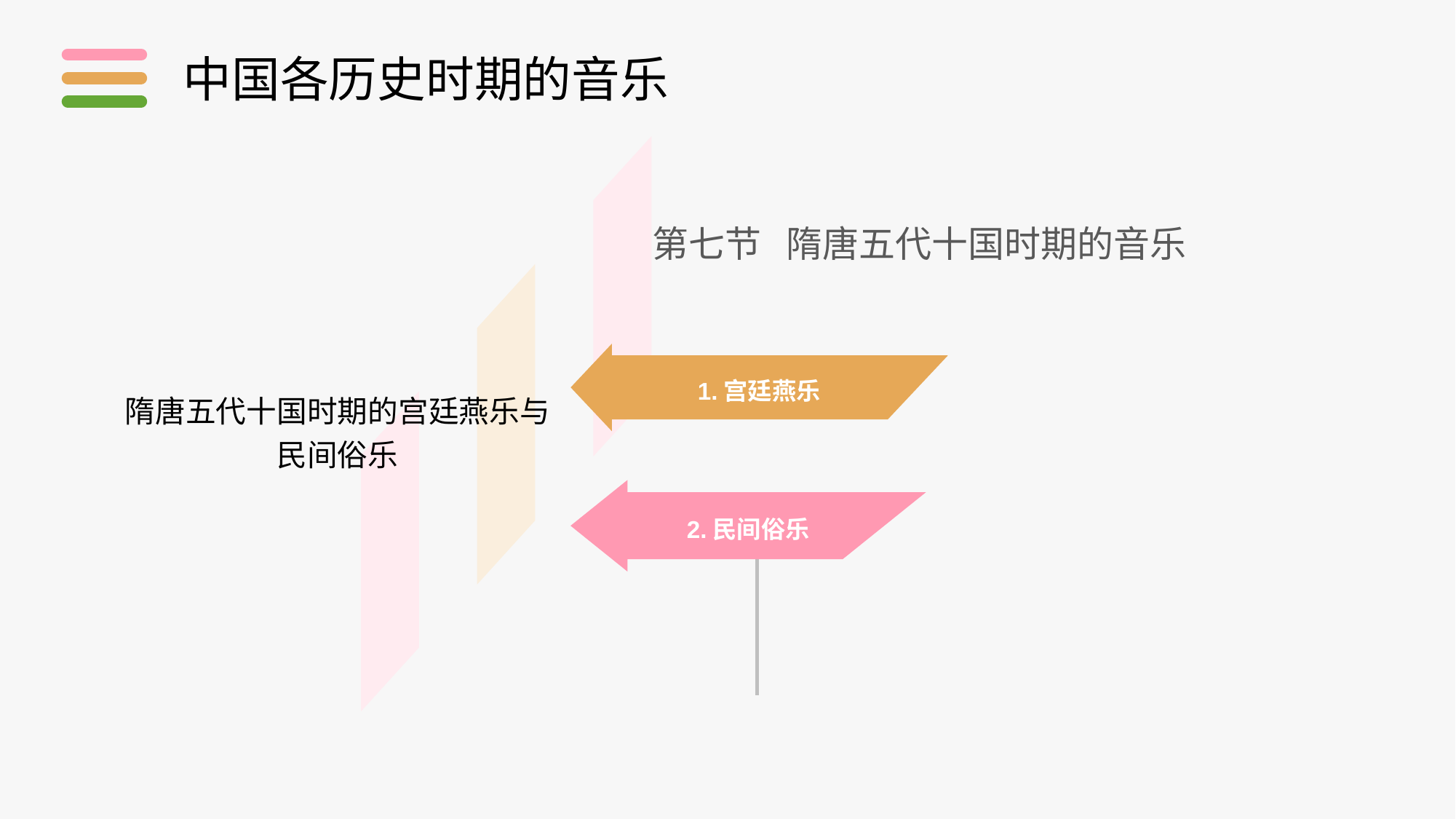

中国各历史时期的音乐

1.宫廷燕乐
隋唐五代十国时期的宫廷燕乐与民间俗乐

第七节   隋唐五代十国时期的音乐
2.民间俗乐